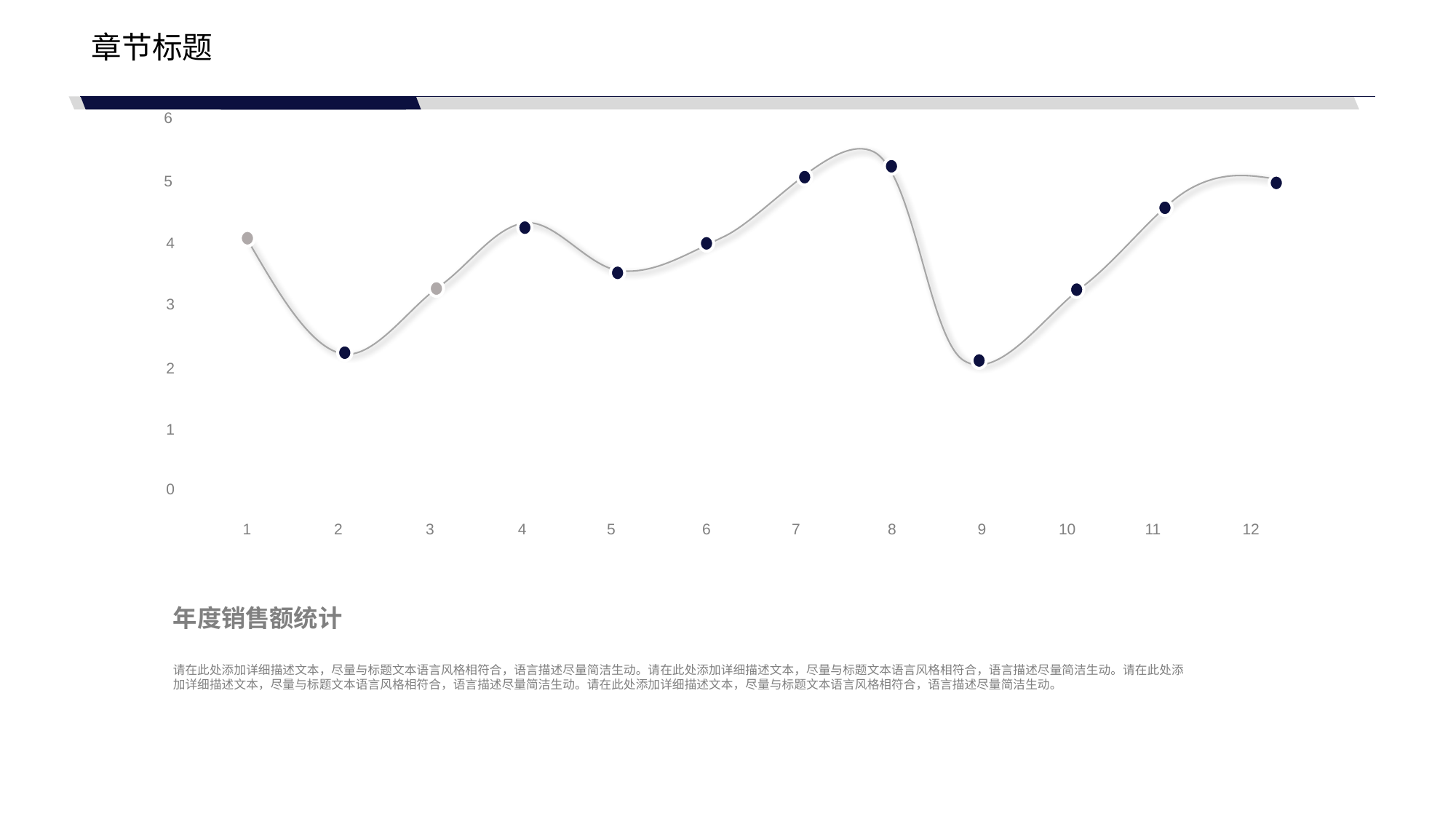

# 章节标题

6

5

4

3

2
1
0
1
2
3
4
5
6
7
8
9
10
11
12
年度销售额统计
请在此处添加详细描述文本，尽量与标题文本语言风格相符合，语言描述尽量简洁生动。请在此处添加详细描述文本，尽量与标题文本语言风格相符合，语言描述尽量简洁生动。请在此处添加详细描述文本，尽量与标题文本语言风格相符合，语言描述尽量简洁生动。请在此处添加详细描述文本，尽量与标题文本语言风格相符合，语言描述尽量简洁生动。